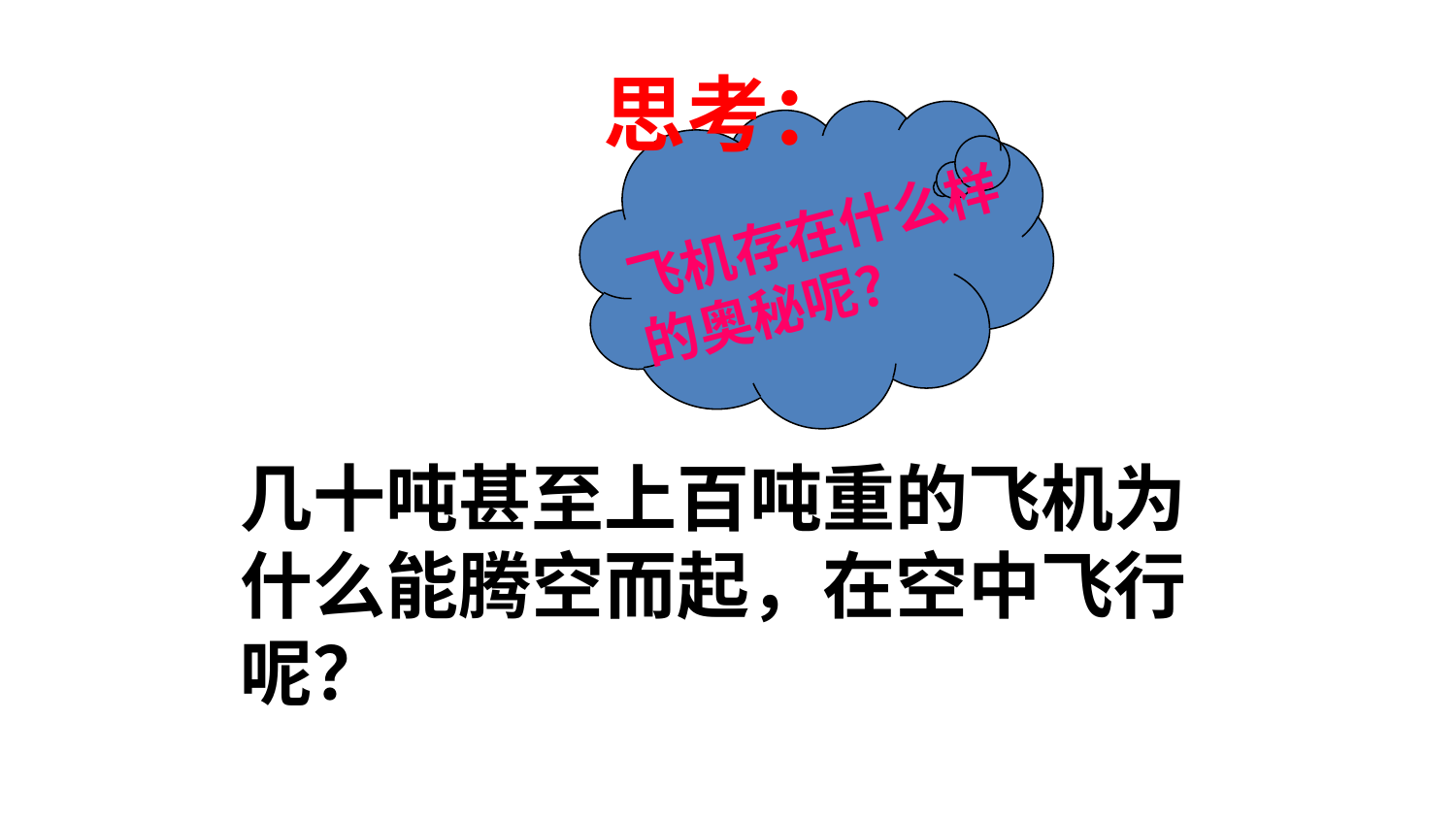

# 思考：

飞机存在什么样的奥秘呢？
几十吨甚至上百吨重的飞机为
什么能腾空而起，在空中飞行
呢？